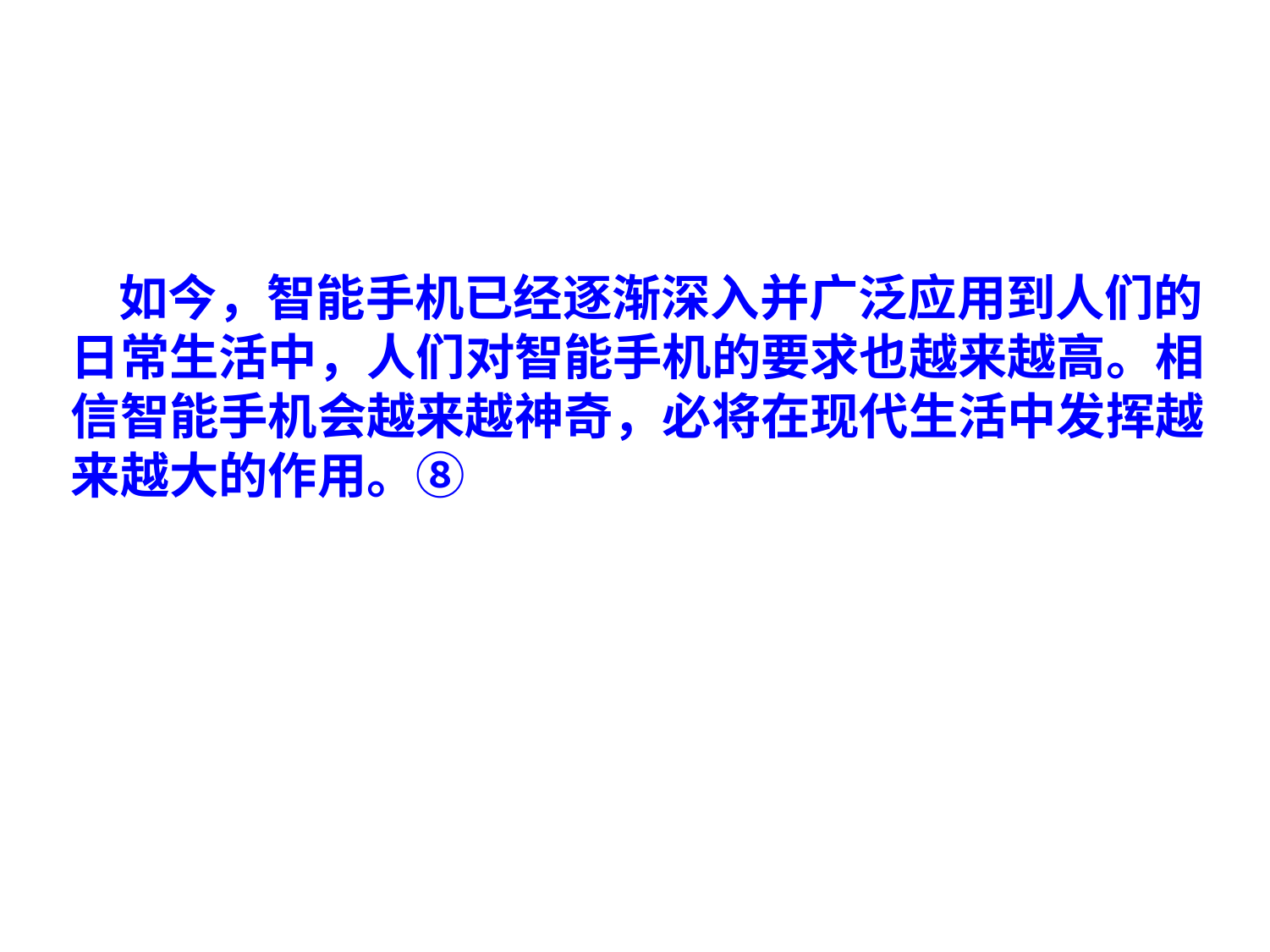

如今，智能手机已经逐渐深入并广泛应用到人们的日常生活中，人们对智能手机的要求也越来越高。相信智能手机会越来越神奇，必将在现代生活中发挥越来越大的作用。⑧